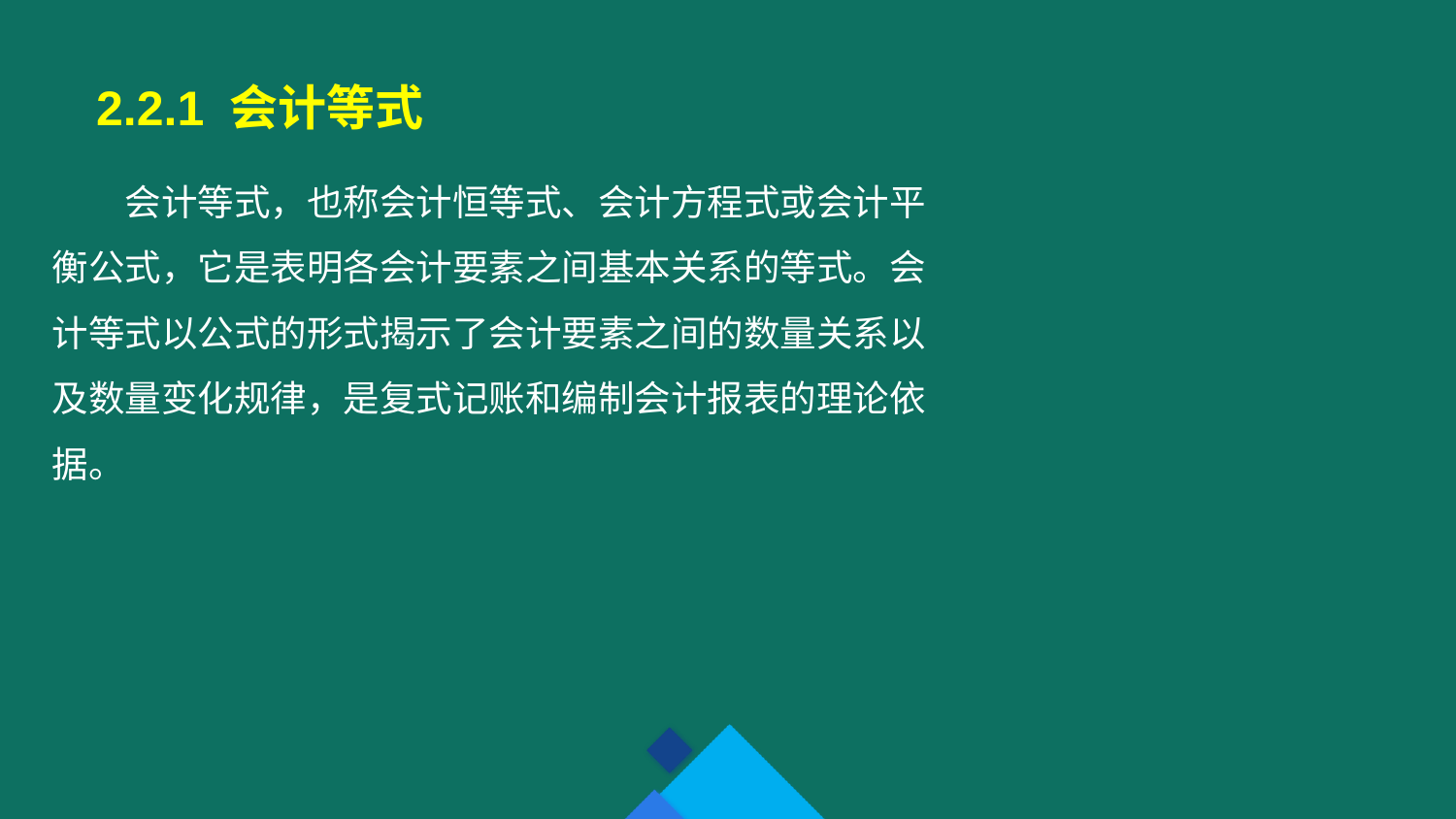

2.2.1 会计等式
会计等式，也称会计恒等式、会计方程式或会计平衡公式，它是表明各会计要素之间基本关系的等式。会计等式以公式的形式揭示了会计要素之间的数量关系以及数量变化规律，是复式记账和编制会计报表的理论依据。